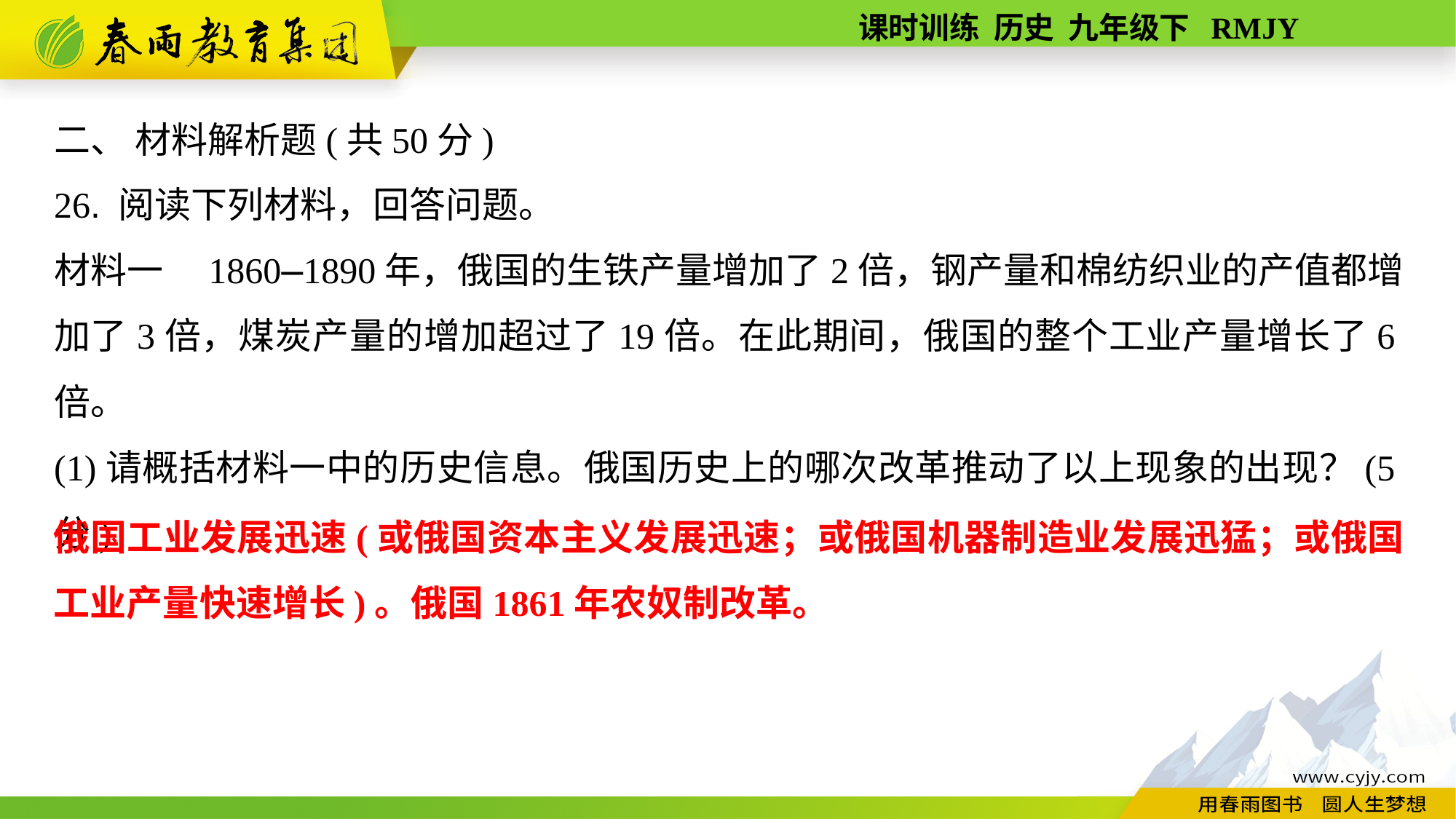

二、 材料解析题(共50分)
26. 阅读下列材料，回答问题。
材料一　1860—1890年，俄国的生铁产量增加了2倍，钢产量和棉纺织业的产值都增加了3倍，煤炭产量的增加超过了19倍。在此期间，俄国的整个工业产量增长了6倍。
(1)请概括材料一中的历史信息。俄国历史上的哪次改革推动了以上现象的出现？(5分)
俄国工业发展迅速(或俄国资本主义发展迅速；或俄国机器制造业发展迅猛；或俄国工业产量快速增长)。俄国1861年农奴制改革。